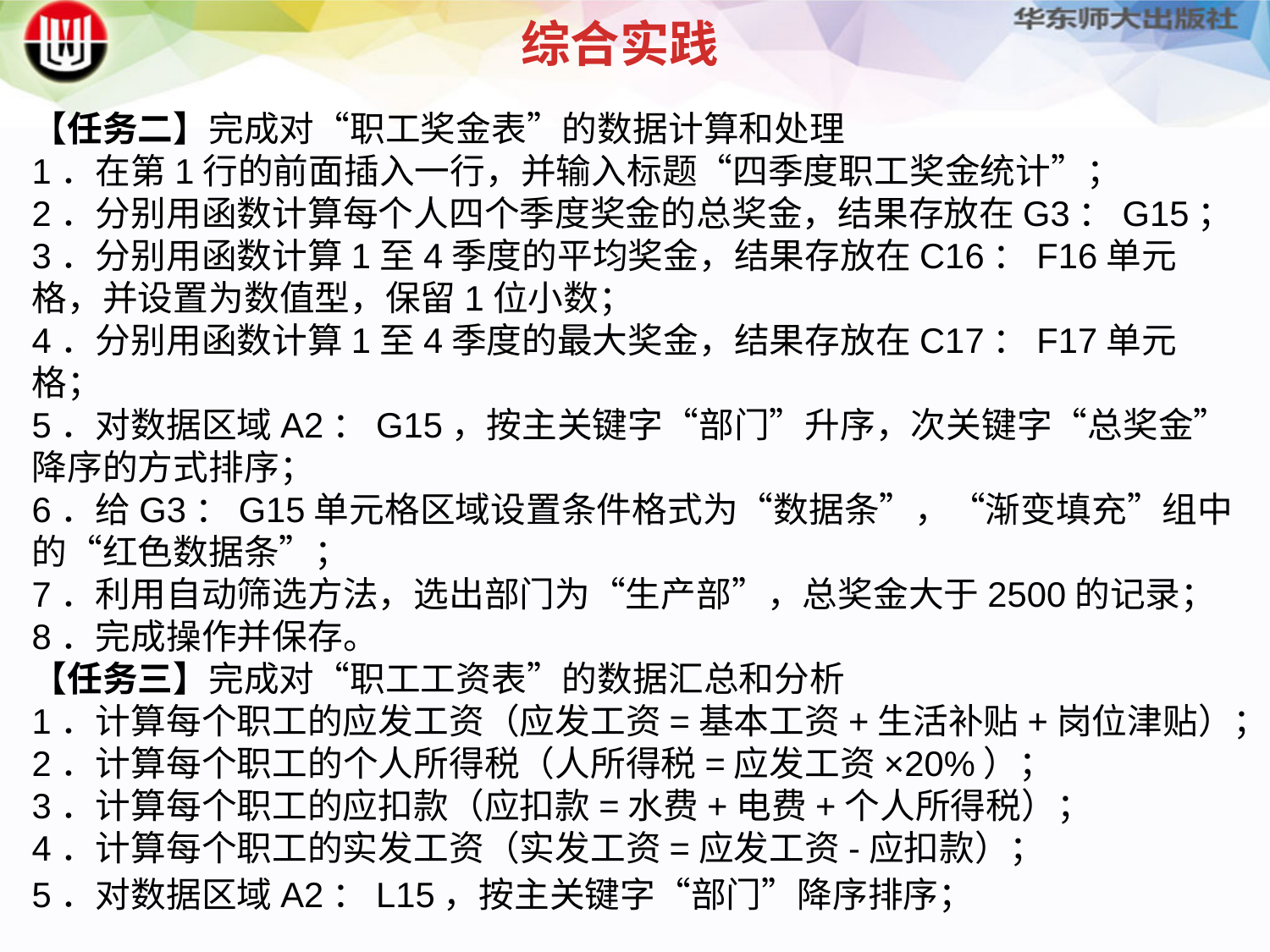

综合实践
【任务二】完成对“职工奖金表”的数据计算和处理1．在第1行的前面插入一行，并输入标题“四季度职工奖金统计”；2．分别用函数计算每个人四个季度奖金的总奖金，结果存放在G3：G15；3．分别用函数计算1至4季度的平均奖金，结果存放在C16：F16单元格，并设置为数值型，保留1位小数；4．分别用函数计算1至4季度的最大奖金，结果存放在C17：F17单元格； 5．对数据区域A2：G15，按主关键字“部门”升序，次关键字“总奖金”降序的方式排序；6．给G3：G15单元格区域设置条件格式为“数据条”，“渐变填充”组中的“红色数据条”；7．利用自动筛选方法，选出部门为“生产部”，总奖金大于2500的记录；8．完成操作并保存。
【任务三】完成对“职工工资表”的数据汇总和分析1．计算每个职工的应发工资（应发工资=基本工资+生活补贴+岗位津贴）；2．计算每个职工的个人所得税（人所得税=应发工资×20%）；3．计算每个职工的应扣款（应扣款=水费+电费+个人所得税）；4．计算每个职工的实发工资（实发工资=应发工资-应扣款）；5．对数据区域A2：L15，按主关键字“部门”降序排序；